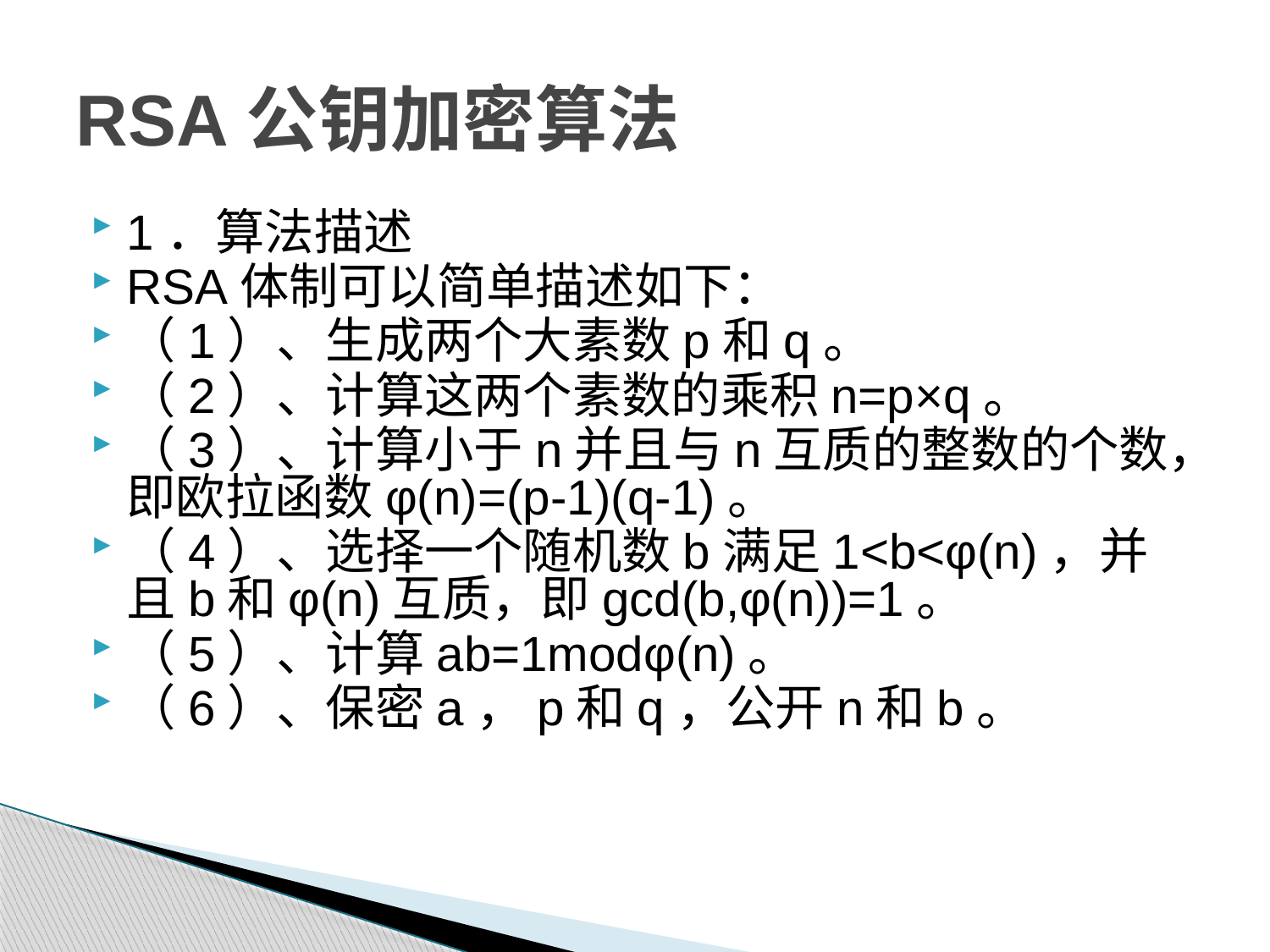

# RSA公钥加密算法
1．算法描述
RSA体制可以简单描述如下：
（1）、生成两个大素数p和q。
（2）、计算这两个素数的乘积n=p×q。
（3）、计算小于n并且与n互质的整数的个数，即欧拉函数φ(n)=(p-1)(q-1)。
（4）、选择一个随机数b满足1<b<φ(n)，并且b和φ(n)互质，即gcd(b,φ(n))=1。
（5）、计算ab=1modφ(n)。
（6）、保密a，p和q，公开n和b。